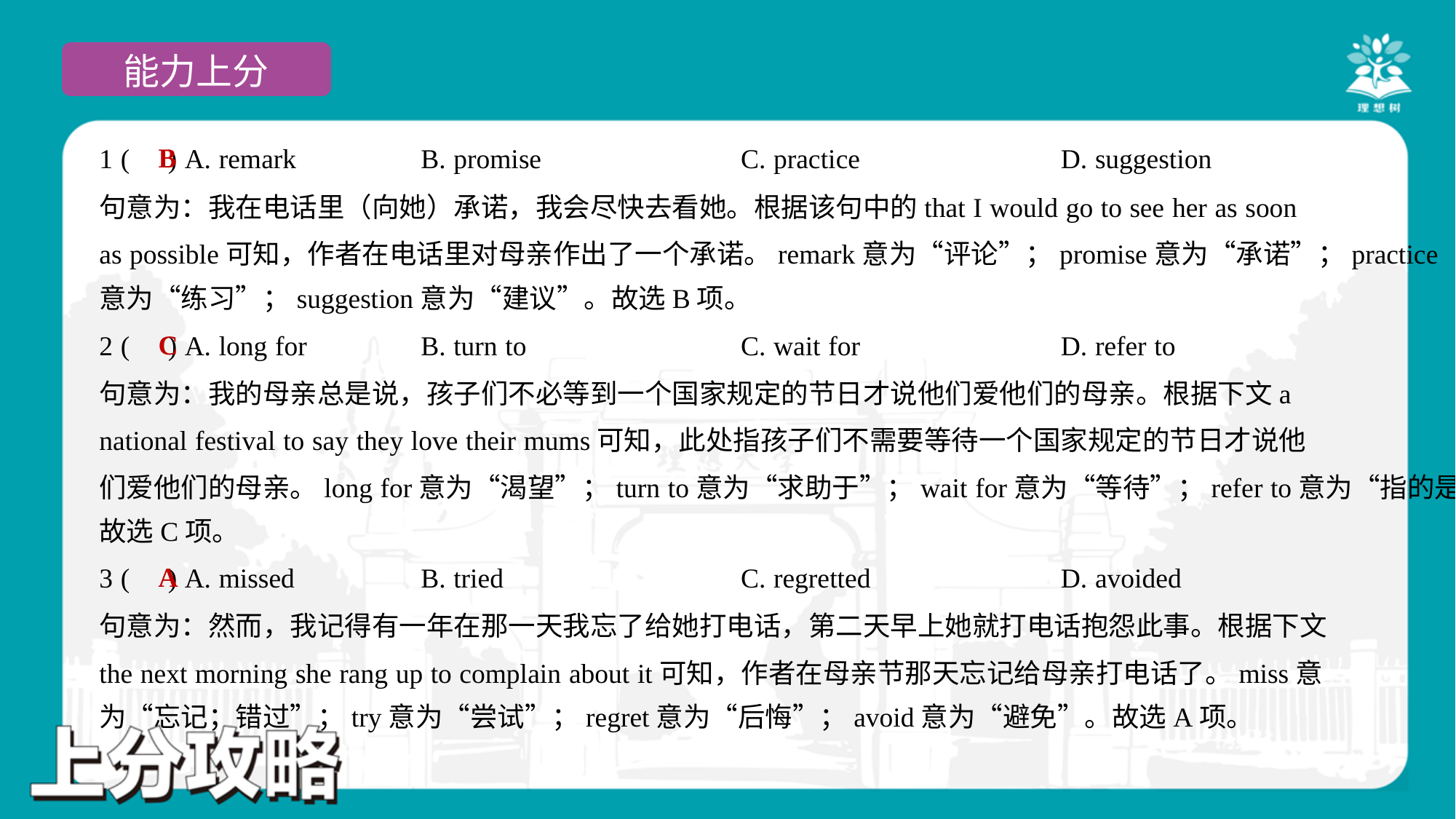

B
1 (     ) A. remark	B. promise	C. practice	D. suggestion
句意为：我在电话里（向她）承诺，我会尽快去看她。根据该句中的that I would go to see her as soon
as possible可知，作者在电话里对母亲作出了一个承诺。remark意为“评论”；promise意为“承诺”；practice
意为“练习”；suggestion意为“建议”。故选B项。
C
2 (     ) A. long for	B. turn to	C. wait for	D. refer to
句意为：我的母亲总是说，孩子们不必等到一个国家规定的节日才说他们爱他们的母亲。根据下文a
national festival to say they love their mums可知，此处指孩子们不需要等待一个国家规定的节日才说他
们爱他们的母亲。long for意为“渴望”；turn to意为“求助于”；wait for意为“等待”；refer to意为“指的是”。
故选C项。
A
3 (     ) A. missed	B. tried	C. regretted	D. avoided
句意为：然而，我记得有一年在那一天我忘了给她打电话，第二天早上她就打电话抱怨此事。根据下文
the next morning she rang up to complain about it可知，作者在母亲节那天忘记给母亲打电话了。miss意
为“忘记；错过”；try意为“尝试”；regret意为“后悔”；avoid意为“避免”。故选A项。